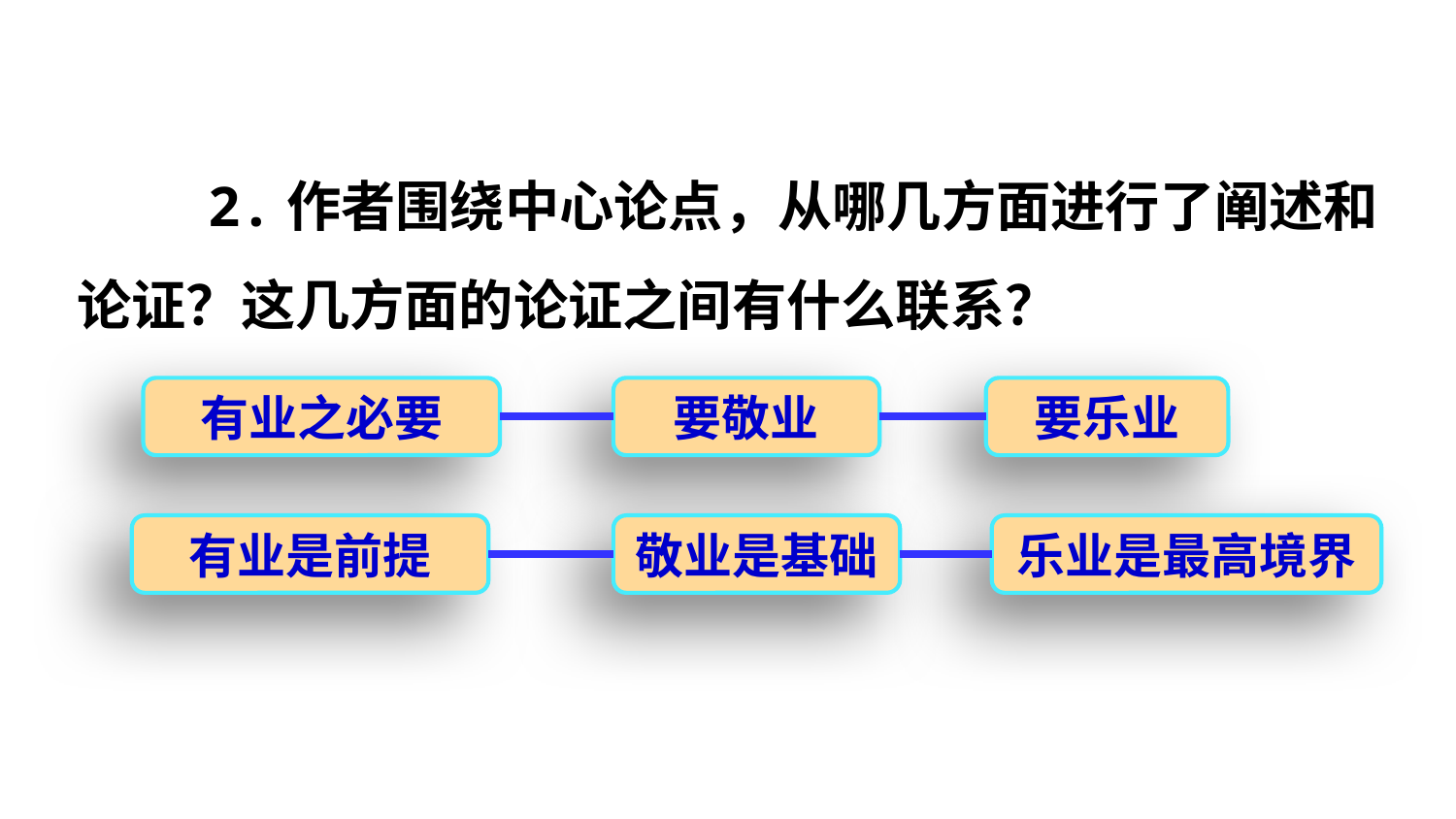

2.作者围绕中心论点，从哪几方面进行了阐述和论证？这几方面的论证之间有什么联系？
有业之必要
要敬业
要乐业
有业是前提
敬业是基础
乐业是最高境界